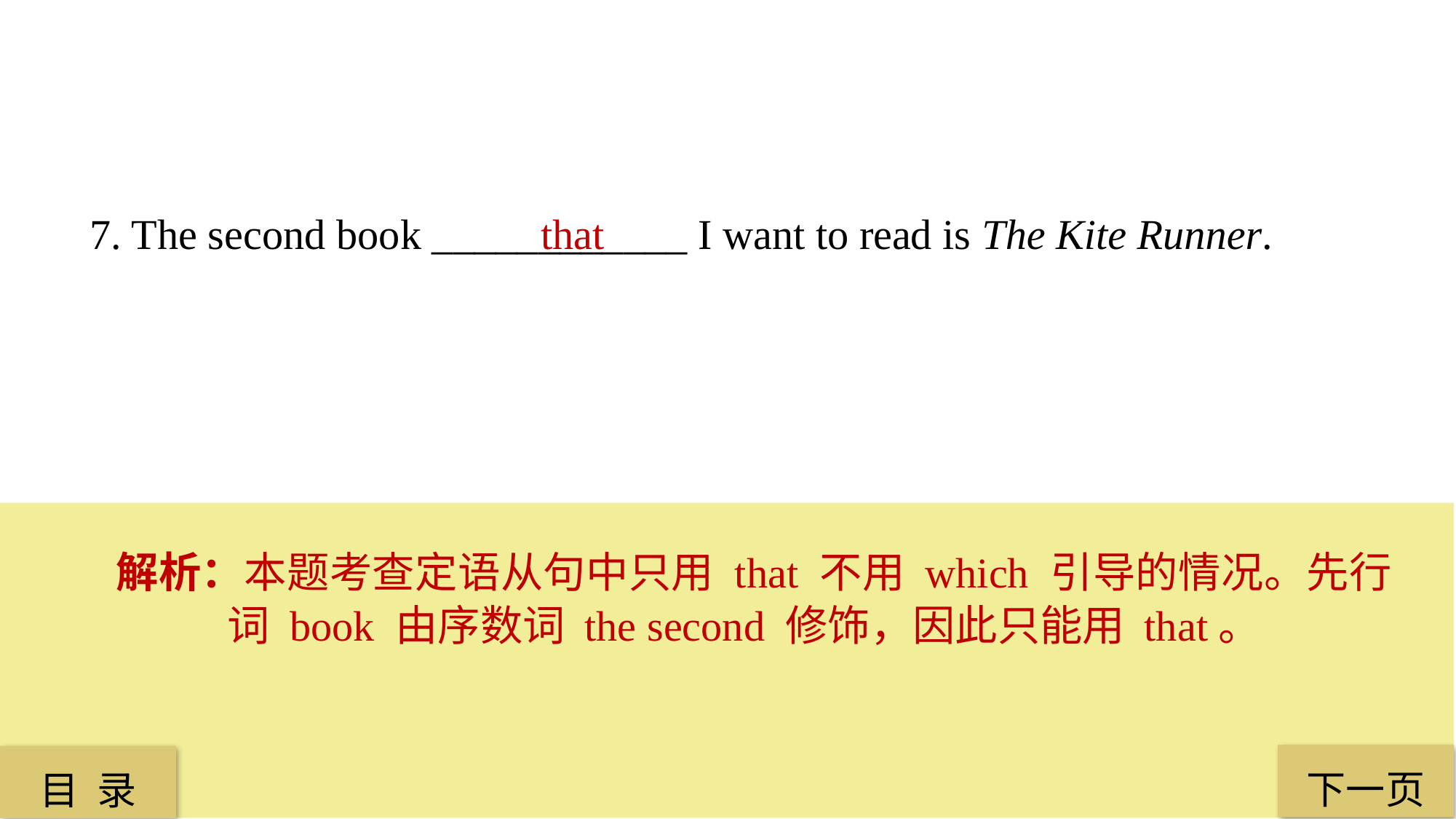

7. The second book ____________ I want to read is The Kite Runner.
 that
解析：本题考查定语从句中只用 that 不用 which 引导的情况。先行词 book 由序数词 the second 修饰，因此只能用 that。